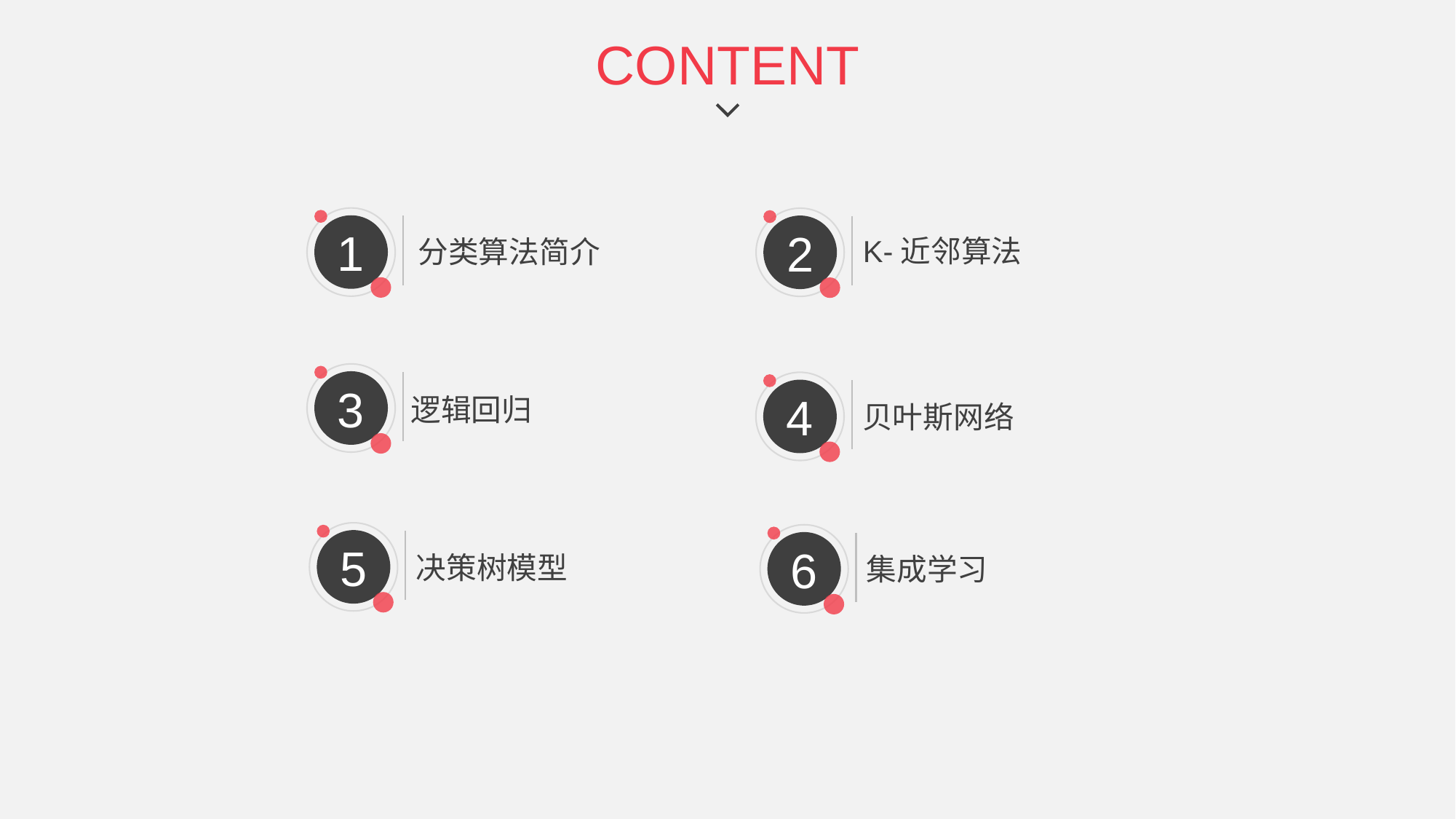

CONTENT

1

分类算法简介

2

K-近邻算法

3

逻辑回归

4

贝叶斯网络

5

决策树模型

6

集成学习